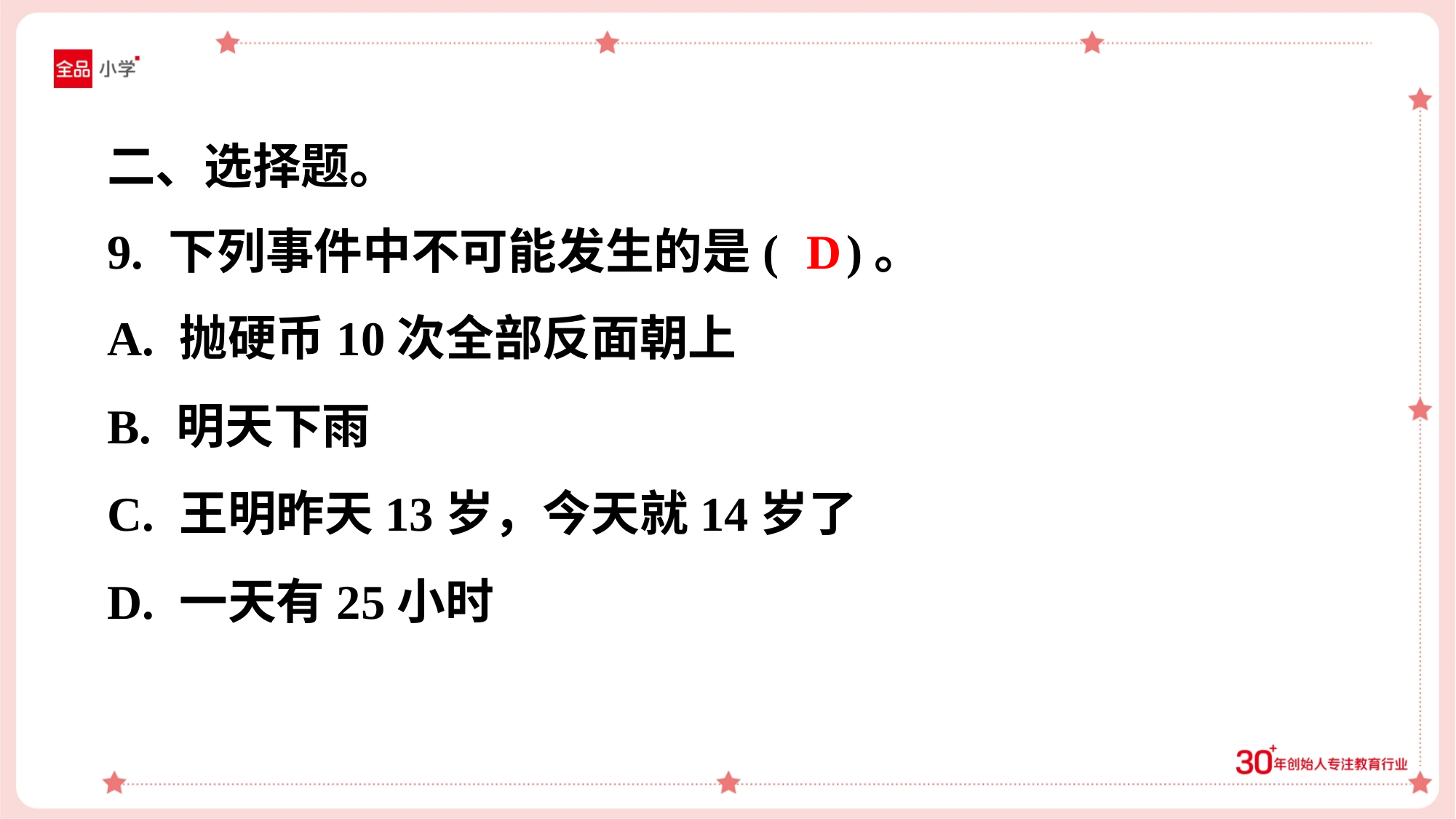

二、选择题。
9. 下列事件中不可能发生的是(     )。
D
A. 抛硬币10次全部反面朝上
B. 明天下雨
C. 王明昨天13岁，今天就14岁了
D. 一天有25小时